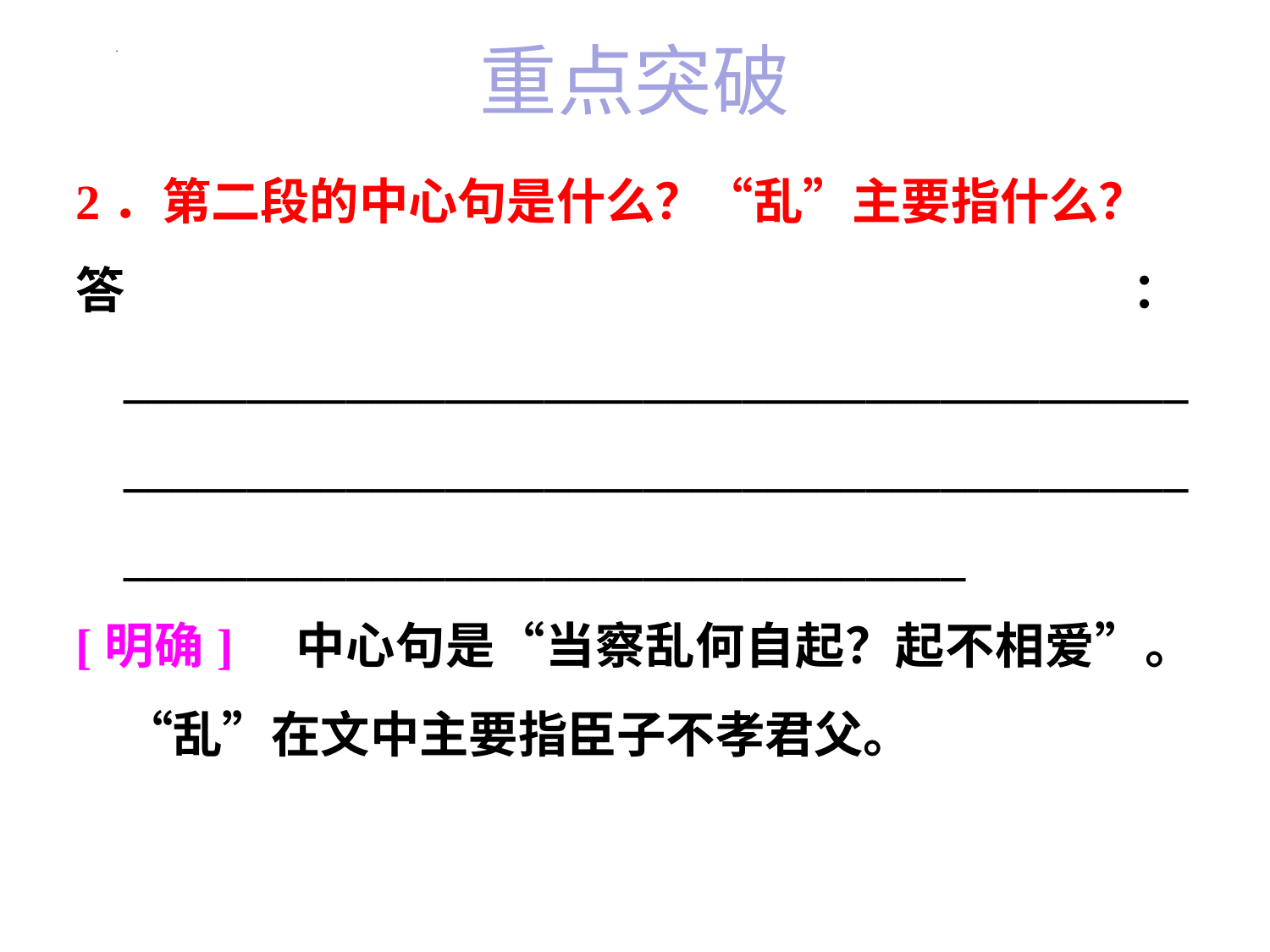

# 重点突破
2．第二段的中心句是什么？“乱”主要指什么？
答：________________________________________________________________________________________________________________________
[明确]　中心句是“当察乱何自起？起不相爱”。“乱”在文中主要指臣子不孝君父。